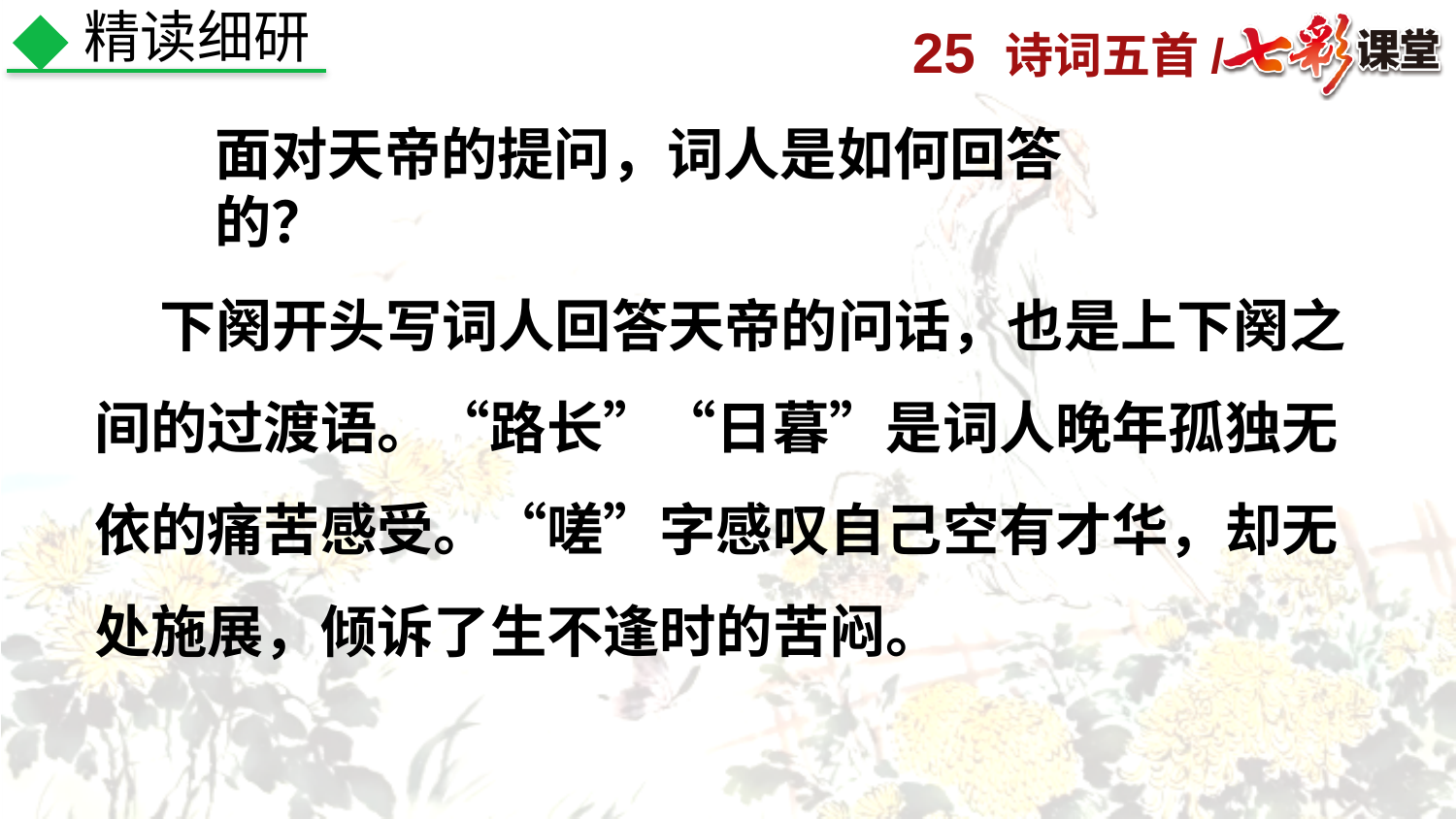

精读细研

面对天帝的提问，词人是如何回答的？
    下阕开头写词人回答天帝的问话，也是上下阕之间的过渡语。“路长”“日暮”是词人晚年孤独无依的痛苦感受。“嗟”字感叹自己空有才华，却无处施展，倾诉了生不逢时的苦闷。